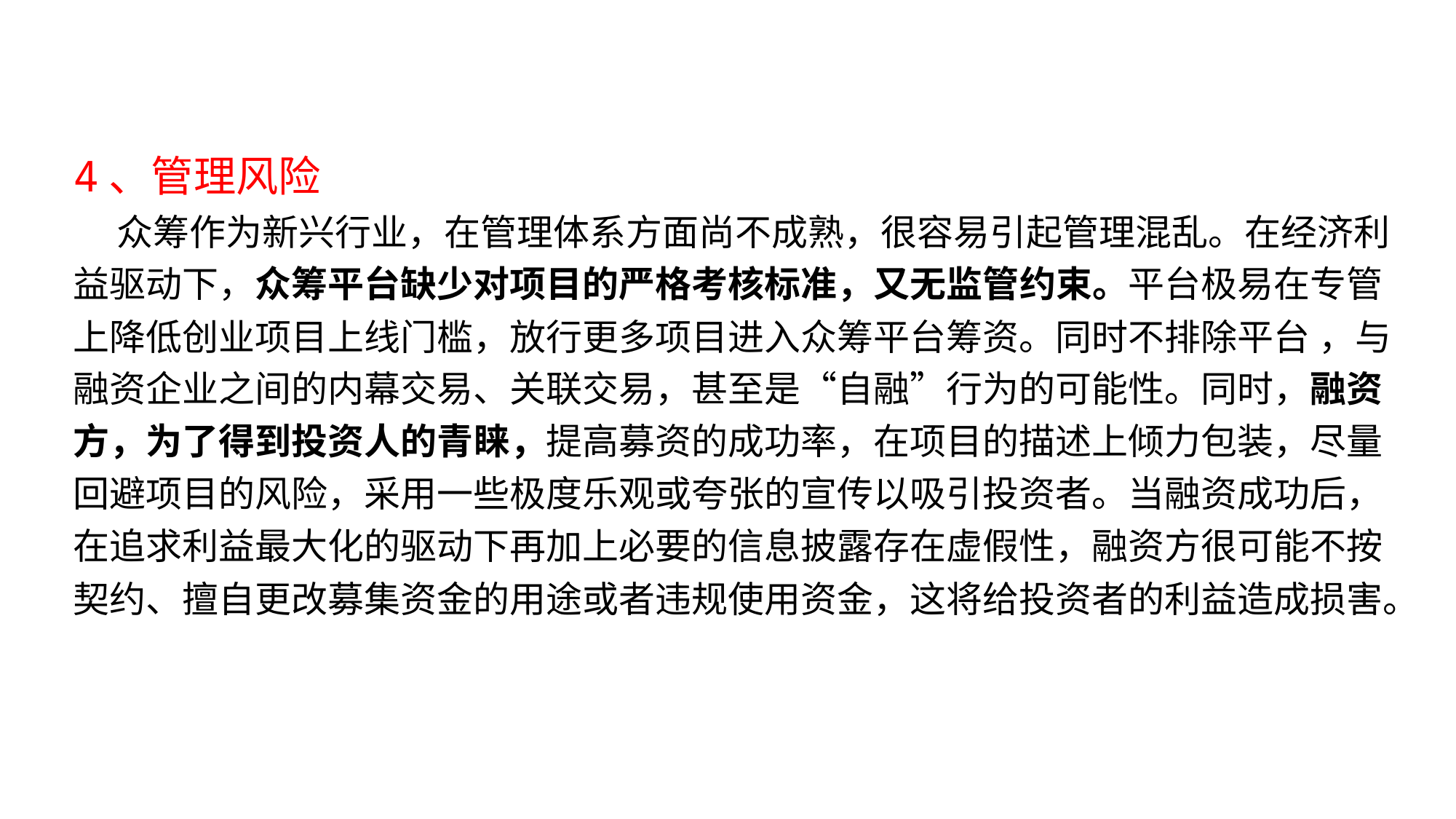

4、管理风险
      众筹作为新兴行业，在管理体系方面尚不成熟，很容易引起管理混乱。在经济利益驱动下，众筹平台缺少对项目的严格考核标准，又无监管约束。平台极易在专管上降低创业项目上线门槛，放行更多项目进入众筹平台筹资。同时不排除平台 ，与
融资企业之间的内幕交易、关联交易，甚至是“自融”行为的可能性。同时，融资方，为了得到投资人的青睐，提高募资的成功率，在项目的描述上倾力包装，尽量回避项目的风险，采用一些极度乐观或夸张的宣传以吸引投资者。当融资成功后，在追求利益最大化的驱动下再加上必要的信息披露存在虚假性，融资方很可能不按契约、擅自更改募集资金的用途或者违规使用资金，这将给投资者的利益造成损害。